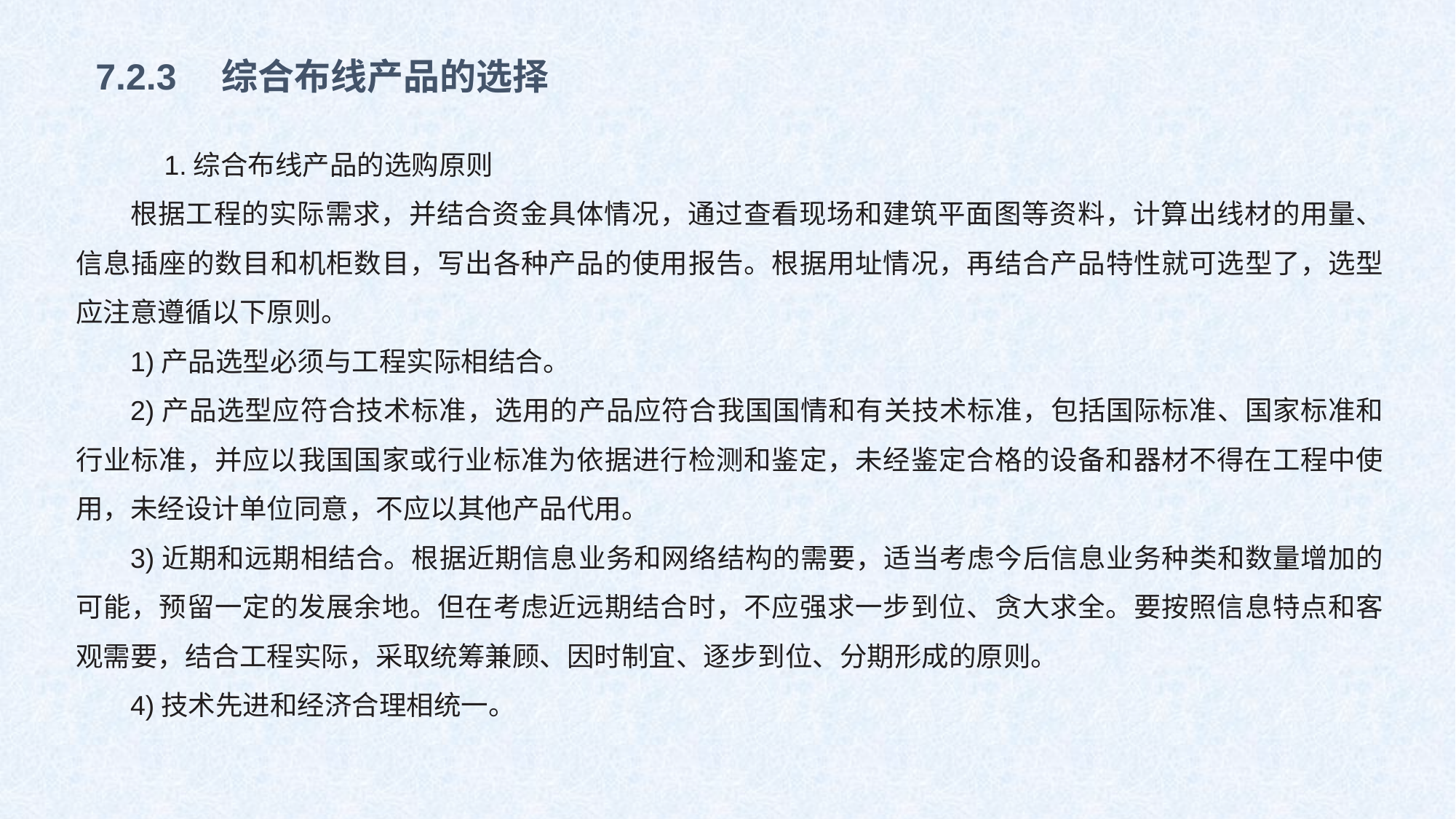

7.2.3　综合布线产品的选择
　1.综合布线产品的选购原则
根据工程的实际需求，并结合资金具体情况，通过查看现场和建筑平面图等资料，计算出线材的用量、信息插座的数目和机柜数目，写出各种产品的使用报告。根据用址情况，再结合产品特性就可选型了，选型应注意遵循以下原则。
1)产品选型必须与工程实际相结合。
2)产品选型应符合技术标准，选用的产品应符合我国国情和有关技术标准，包括国际标准、国家标准和行业标准，并应以我国国家或行业标准为依据进行检测和鉴定，未经鉴定合格的设备和器材不得在工程中使用，未经设计单位同意，不应以其他产品代用。
3)近期和远期相结合。根据近期信息业务和网络结构的需要，适当考虑今后信息业务种类和数量增加的可能，预留一定的发展余地。但在考虑近远期结合时，不应强求一步到位、贪大求全。要按照信息特点和客观需要，结合工程实际，采取统筹兼顾、因时制宜、逐步到位、分期形成的原则。
4)技术先进和经济合理相统一。